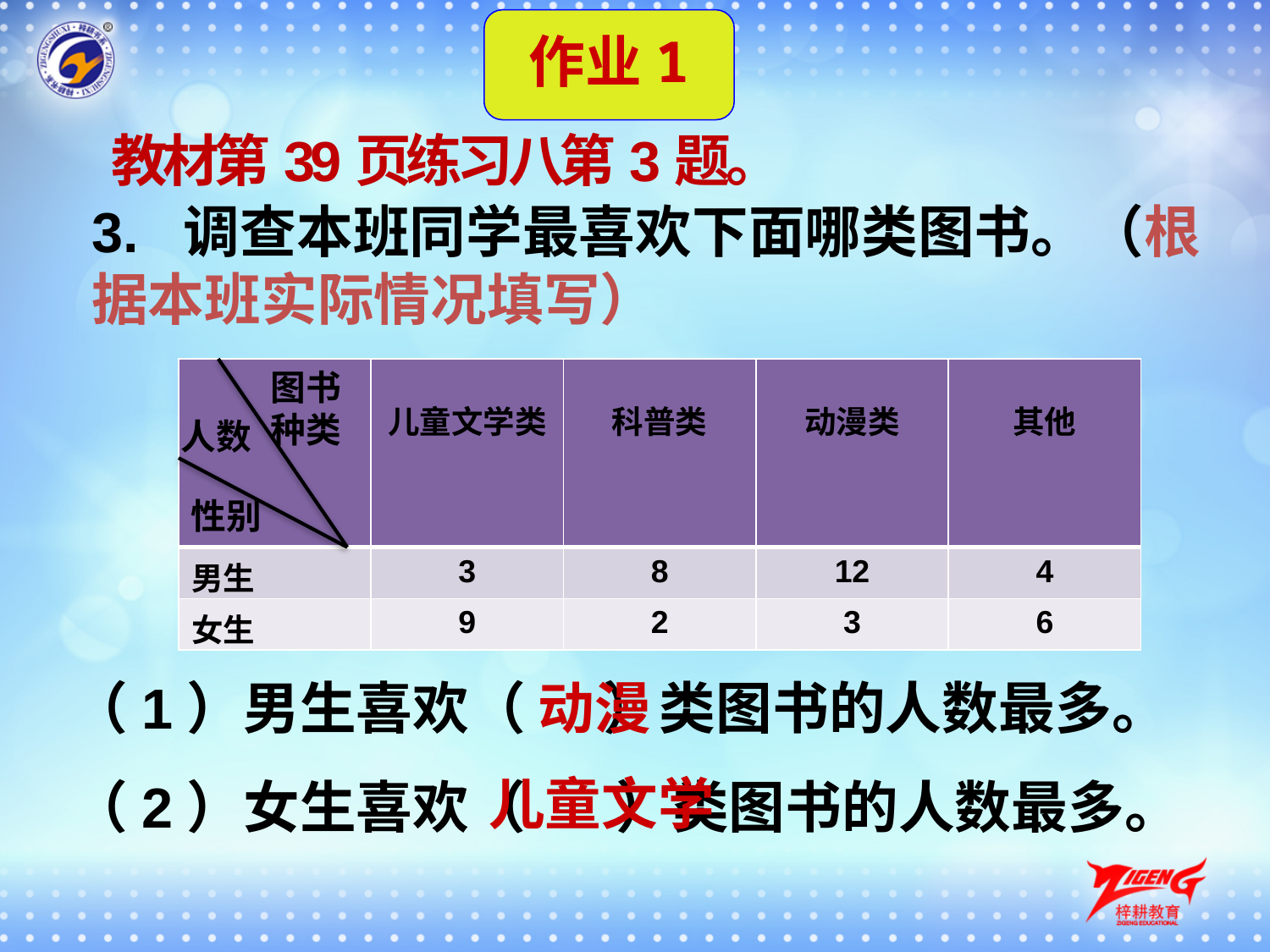

作业1
教材第39页练习八第3题。
3.  调查本班同学最喜欢下面哪类图书。（根据本班实际情况填写）
|  | 儿童文学类 | 科普类 | 动漫类 | 其他 |
| --- | --- | --- | --- | --- |
| 男生 | 3 | 8 | 12 | 4 |
| 女生 | 9 | 2 | 3 | 6 |
图书
种类
人数
性别
（1）男生喜欢（      ）类图书的人数最多。
动漫
儿童文学
（2）女生喜欢（       ）类图书的人数最多。